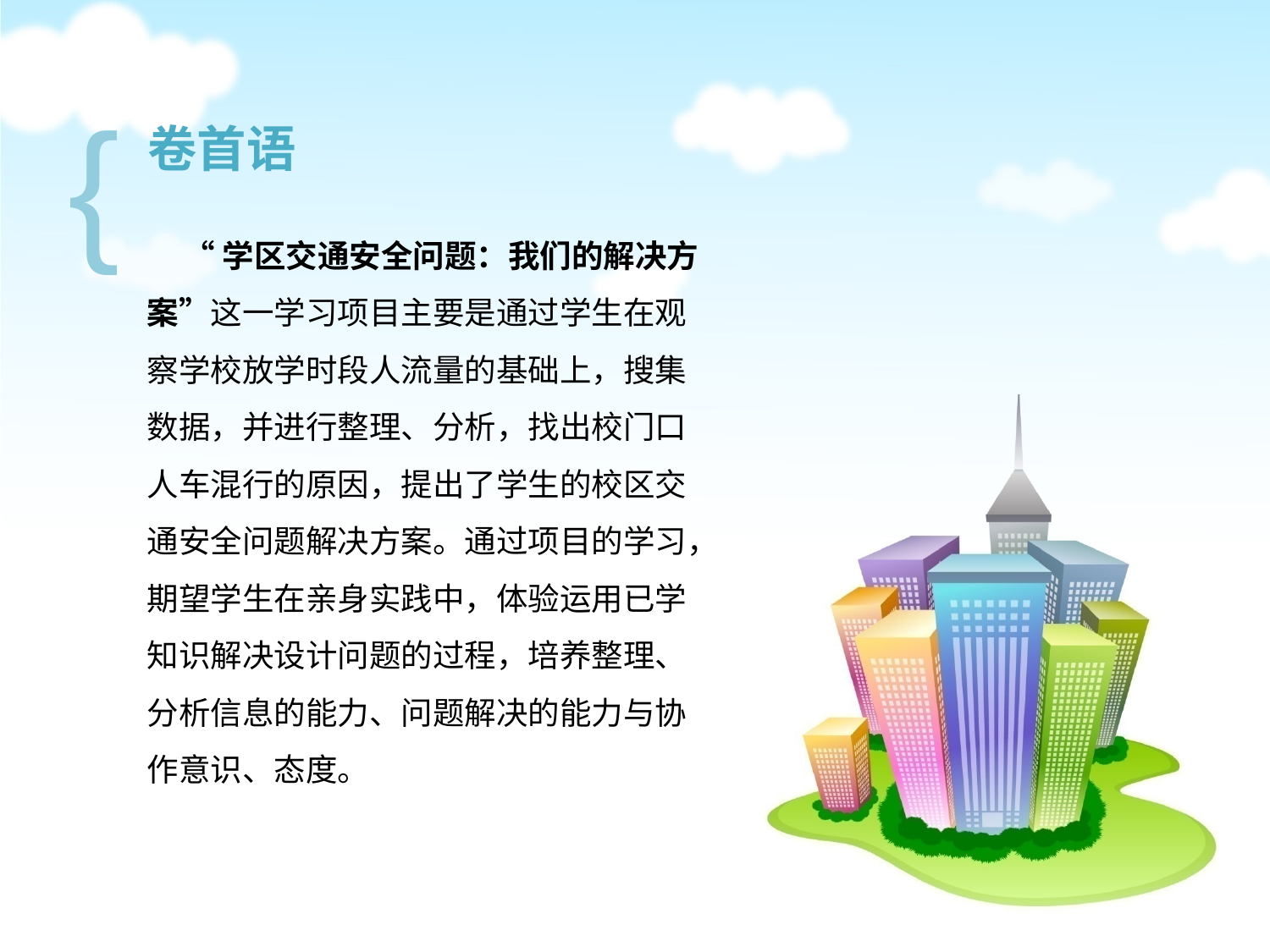

{
卷首语
     “学区交通安全问题：我们的解决方案”这一学习项目主要是通过学生在观察学校放学时段人流量的基础上，搜集数据，并进行整理、分析，找出校门口人车混行的原因，提出了学生的校区交通安全问题解决方案。通过项目的学习，期望学生在亲身实践中，体验运用已学知识解决设计问题的过程，培养整理、分析信息的能力、问题解决的能力与协作意识、态度。